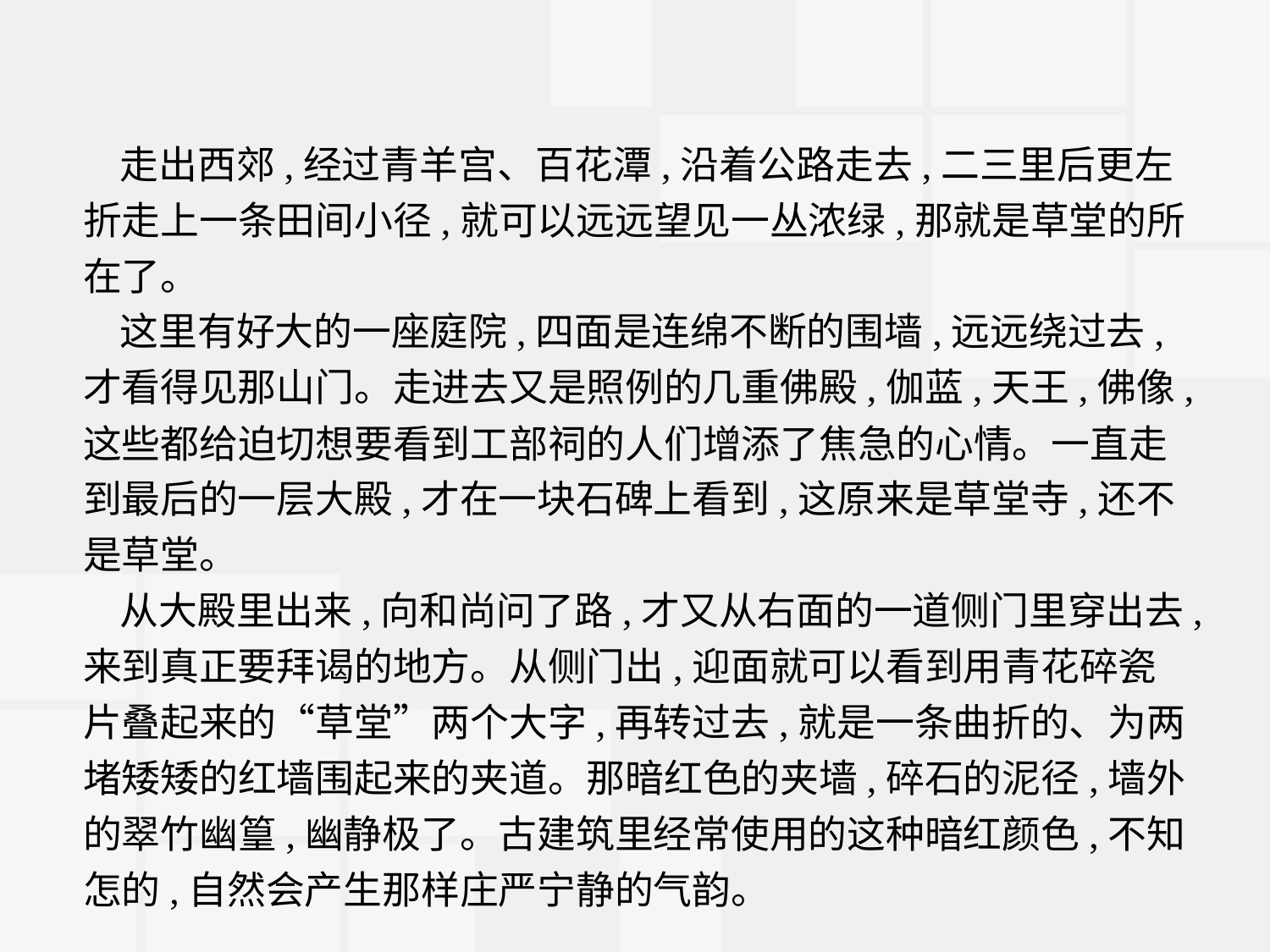

走出西郊,经过青羊宫、百花潭,沿着公路走去,二三里后更左折走上一条田间小径,就可以远远望见一丛浓绿,那就是草堂的所在了。
这里有好大的一座庭院,四面是连绵不断的围墙,远远绕过去,才看得见那山门。走进去又是照例的几重佛殿,伽蓝,天王,佛像,这些都给迫切想要看到工部祠的人们增添了焦急的心情。一直走到最后的一层大殿,才在一块石碑上看到,这原来是草堂寺,还不是草堂。
从大殿里出来,向和尚问了路,才又从右面的一道侧门里穿出去,来到真正要拜谒的地方。从侧门出,迎面就可以看到用青花碎瓷片叠起来的“草堂”两个大字,再转过去,就是一条曲折的、为两堵矮矮的红墙围起来的夹道。那暗红色的夹墙,碎石的泥径,墙外的翠竹幽篁,幽静极了。古建筑里经常使用的这种暗红颜色,不知怎的,自然会产生那样庄严宁静的气韵。